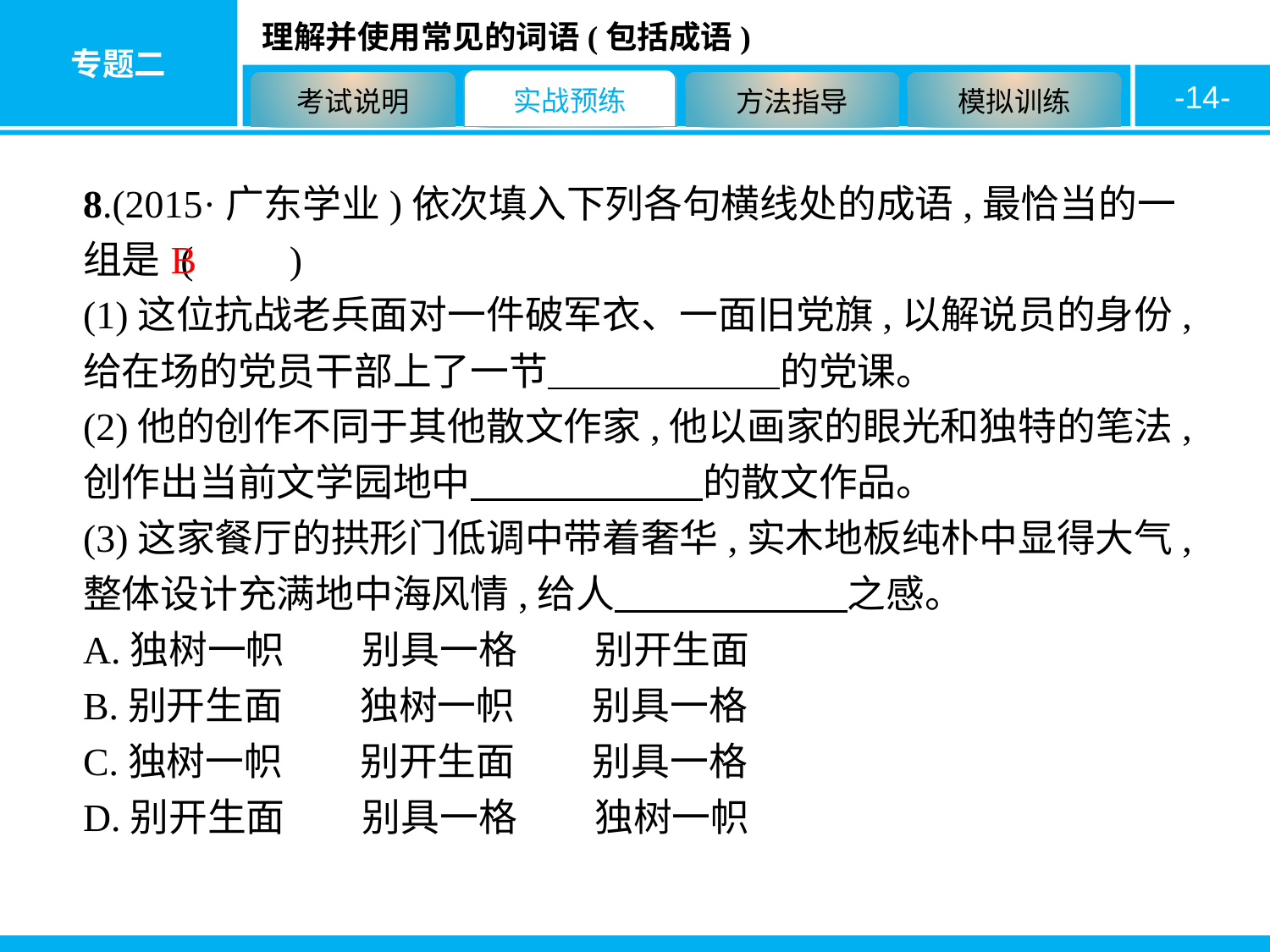

-14-
8.(2015·广东学业)依次填入下列各句横线处的成语,最恰当的一组是 (　　)
(1)这位抗战老兵面对一件破军衣、一面旧党旗,以解说员的身份,给在场的党员干部上了一节　　　　　　的党课。
(2)他的创作不同于其他散文作家,他以画家的眼光和独特的笔法,创作出当前文学园地中　　　　　　的散文作品。
(3)这家餐厅的拱形门低调中带着奢华,实木地板纯朴中显得大气,整体设计充满地中海风情,给人　　　　　　之感。
A.独树一帜　　别具一格　　别开生面
B.别开生面　　独树一帜　　别具一格
C.独树一帜　　别开生面　　别具一格
D.别开生面　　别具一格　　独树一帜
B